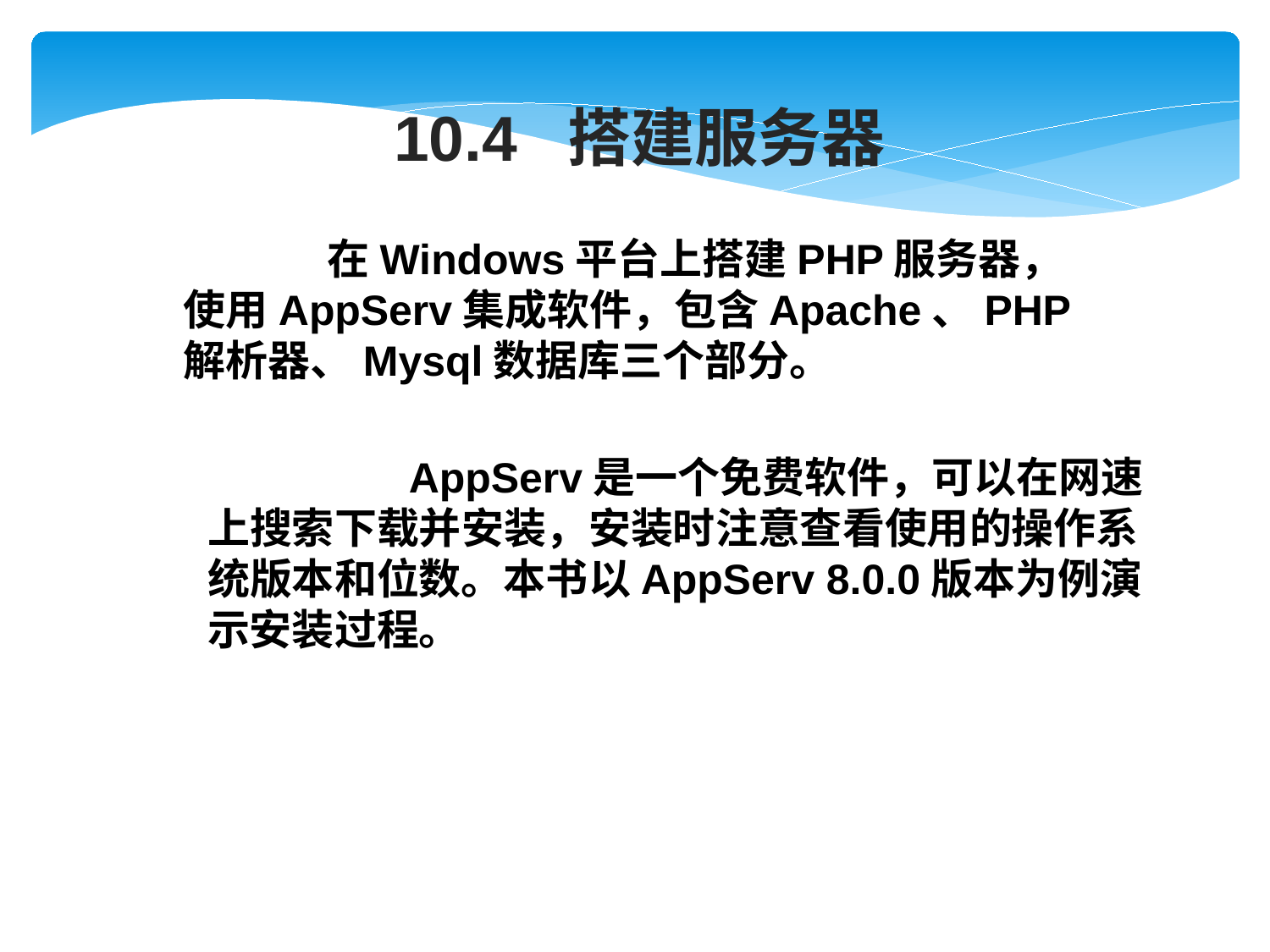

10.4  搭建服务器
              在Windows平台上搭建PHP服务器，使用AppServ集成软件，包含Apache、PHP解析器、Mysql数据库三个部分。
                 AppServ是一个免费软件，可以在网速上搜索下载并安装，安装时注意查看使用的操作系统版本和位数。本书以AppServ 8.0.0版本为例演示安装过程。